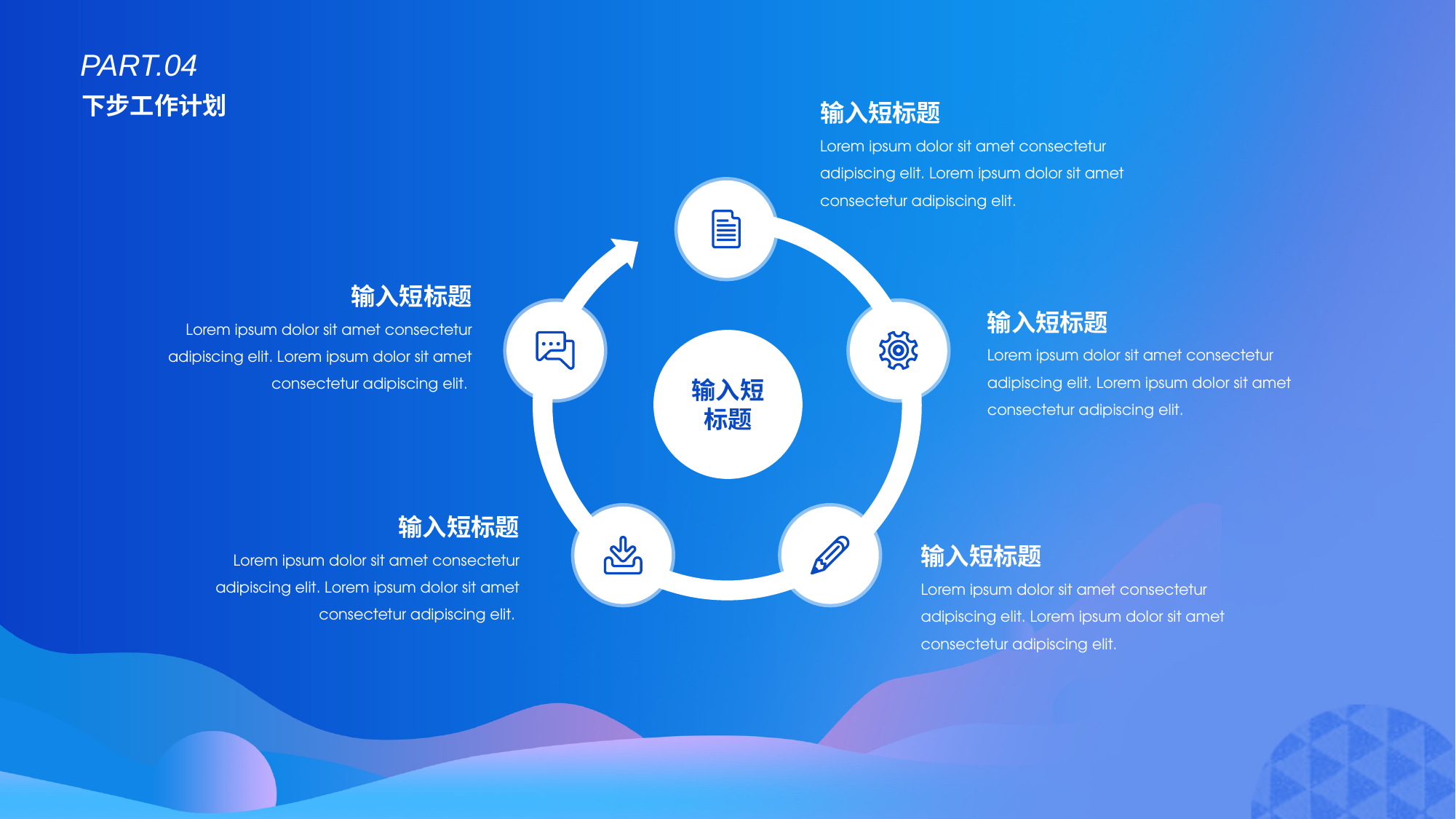

PART.04
下步工作计划
输入短标题
Lorem ipsum dolor sit amet consectetur adipiscing elit. Lorem ipsum dolor sit amet consectetur adipiscing elit.

输入短标题
Lorem ipsum dolor sit amet consectetur adipiscing elit. Lorem ipsum dolor sit amet consectetur adipiscing elit.

输入短标题
Lorem ipsum dolor sit amet consectetur adipiscing elit. Lorem ipsum dolor sit amet consectetur adipiscing elit.
输入短标题
输入短标题
Lorem ipsum dolor sit amet consectetur adipiscing elit. Lorem ipsum dolor sit amet consectetur adipiscing elit.

输入短标题
Lorem ipsum dolor sit amet consectetur adipiscing elit. Lorem ipsum dolor sit amet consectetur adipiscing elit.